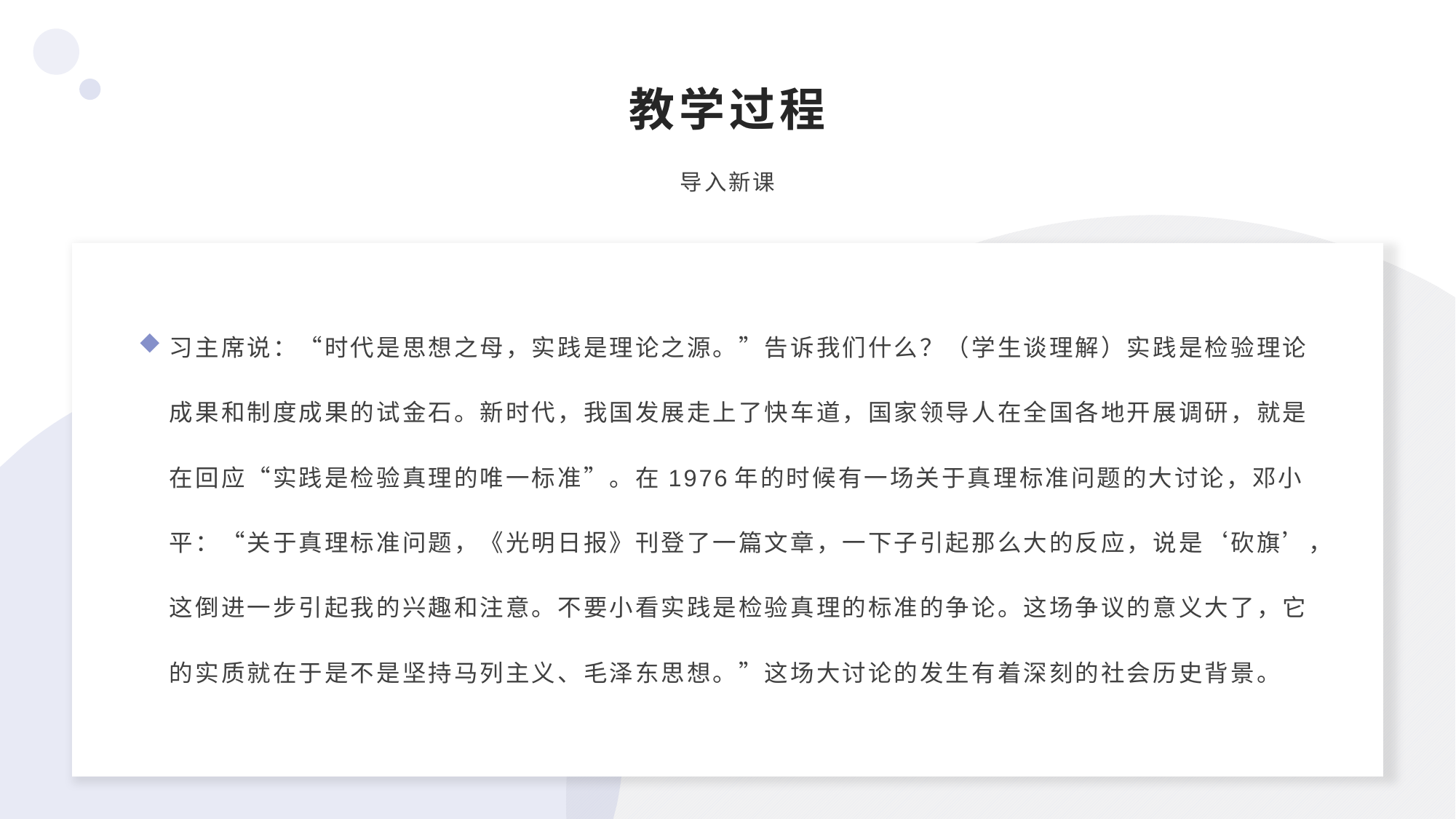

教学过程

导入新课

习主席说：“时代是思想之母，实践是理论之源。”告诉我们什么？（学生谈理解）实践是检验理论成果和制度成果的试金石。新时代，我国发展走上了快车道，国家领导人在全国各地开展调研，就是在回应“实践是检验真理的唯一标准”。在1976年的时候有一场关于真理标准问题的大讨论，邓小平：“关于真理标准问题，《光明日报》刊登了一篇文章，一下子引起那么大的反应，说是‘砍旗’，这倒进一步引起我的兴趣和注意。不要小看实践是检验真理的标准的争论。这场争议的意义大了，它的实质就在于是不是坚持马列主义、毛泽东思想。”这场大讨论的发生有着深刻的社会历史背景。